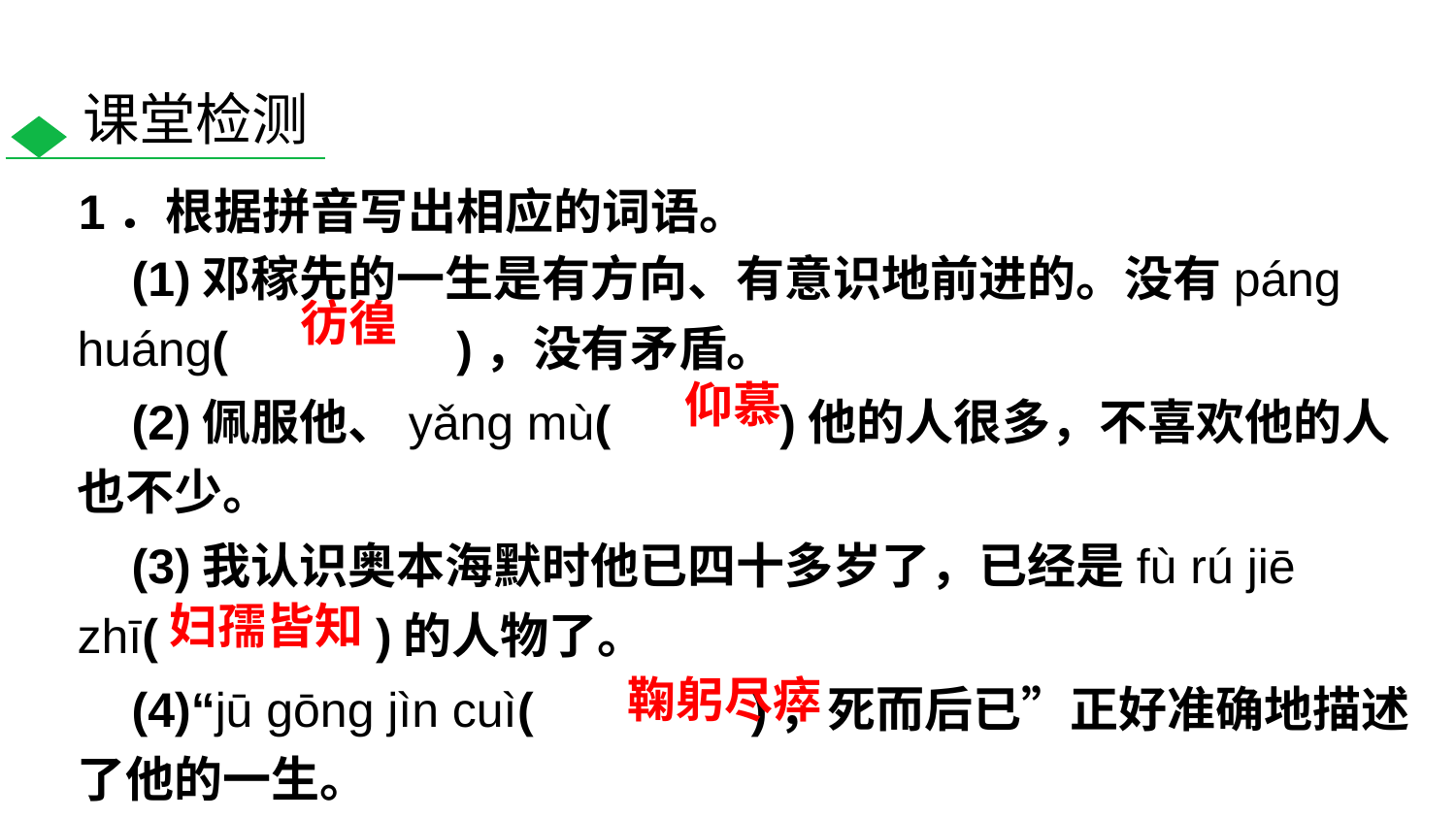

课堂检测

1．根据拼音写出相应的词语。
    (1)邓稼先的一生是有方向、有意识地前进的。没有páng huáng(　　　　 )，没有矛盾。
    (2)佩服他、yǎng mù(　　　)他的人很多，不喜欢他的人也不少。
    (3)我认识奥本海默时他已四十多岁了，已经是fù rú jiē zhī(　　　　)的人物了。
    (4)“jū gōng jìn cuì(　　　　)，死而后已”正好准确地描述了他的一生。
彷徨
仰慕
妇孺皆知
鞠躬尽瘁